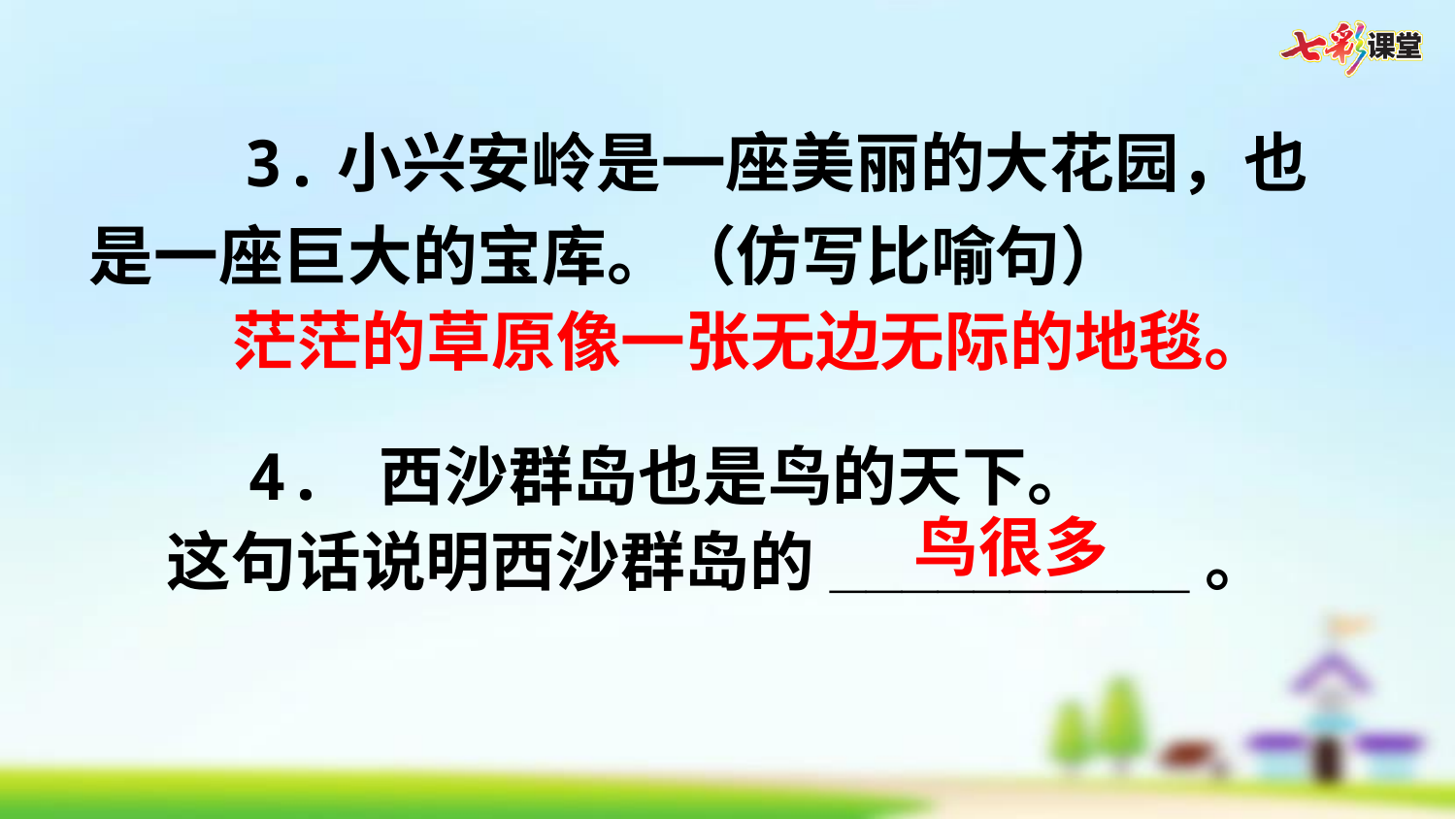

3.小兴安岭是一座美丽的大花园，也是一座巨大的宝库。（仿写比喻句）

茫茫的草原像一张无边无际的地毯。
    4. 西沙群岛也是鸟的天下。
    这句话说明西沙群岛的__________。
鸟很多